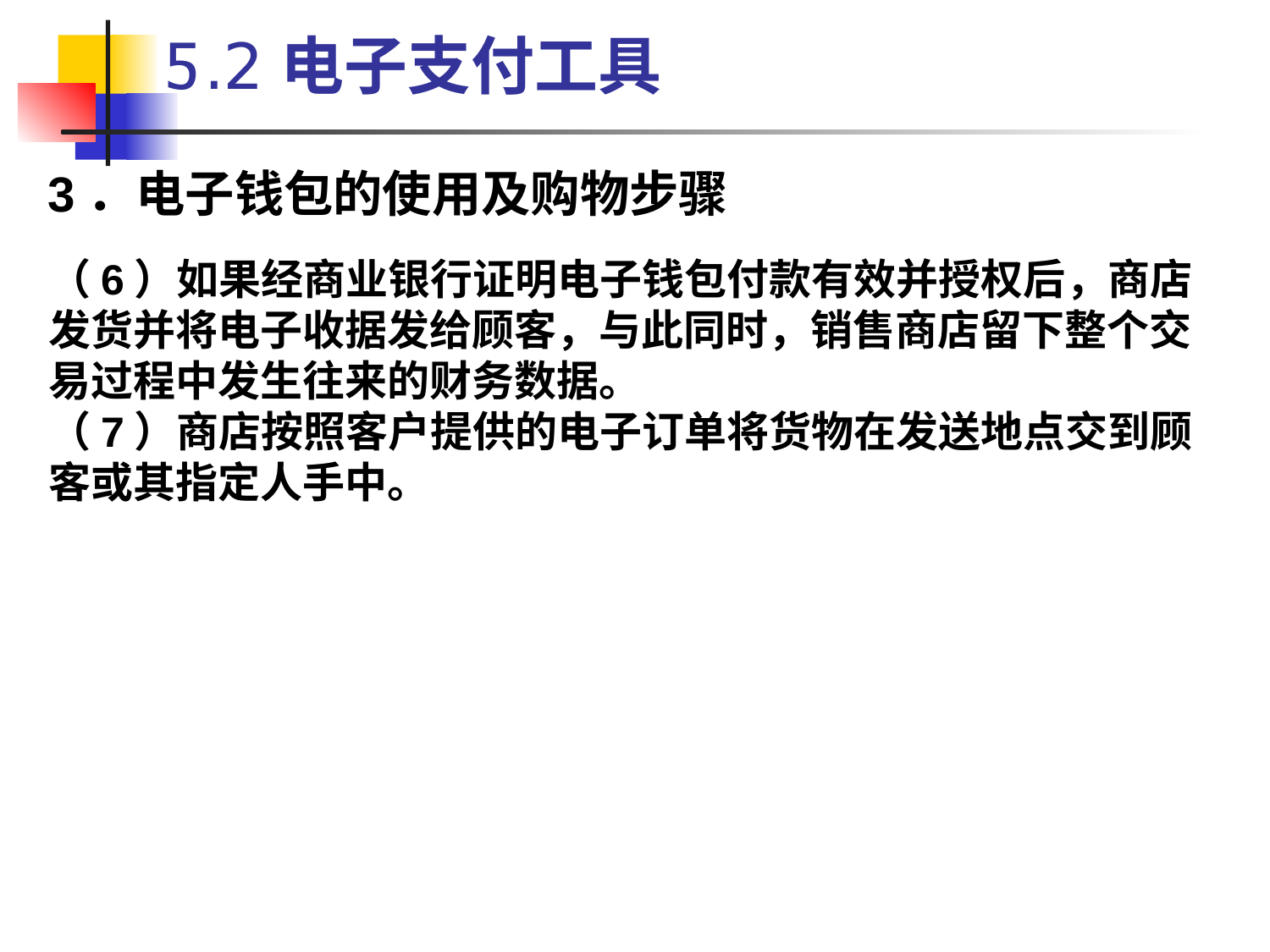

5.2电子支付工具
3．电子钱包的使用及购物步骤
（6）如果经商业银行证明电子钱包付款有效并授权后，商店发货并将电子收据发给顾客，与此同时，销售商店留下整个交易过程中发生往来的财务数据。
（7）商店按照客户提供的电子订单将货物在发送地点交到顾客或其指定人手中。